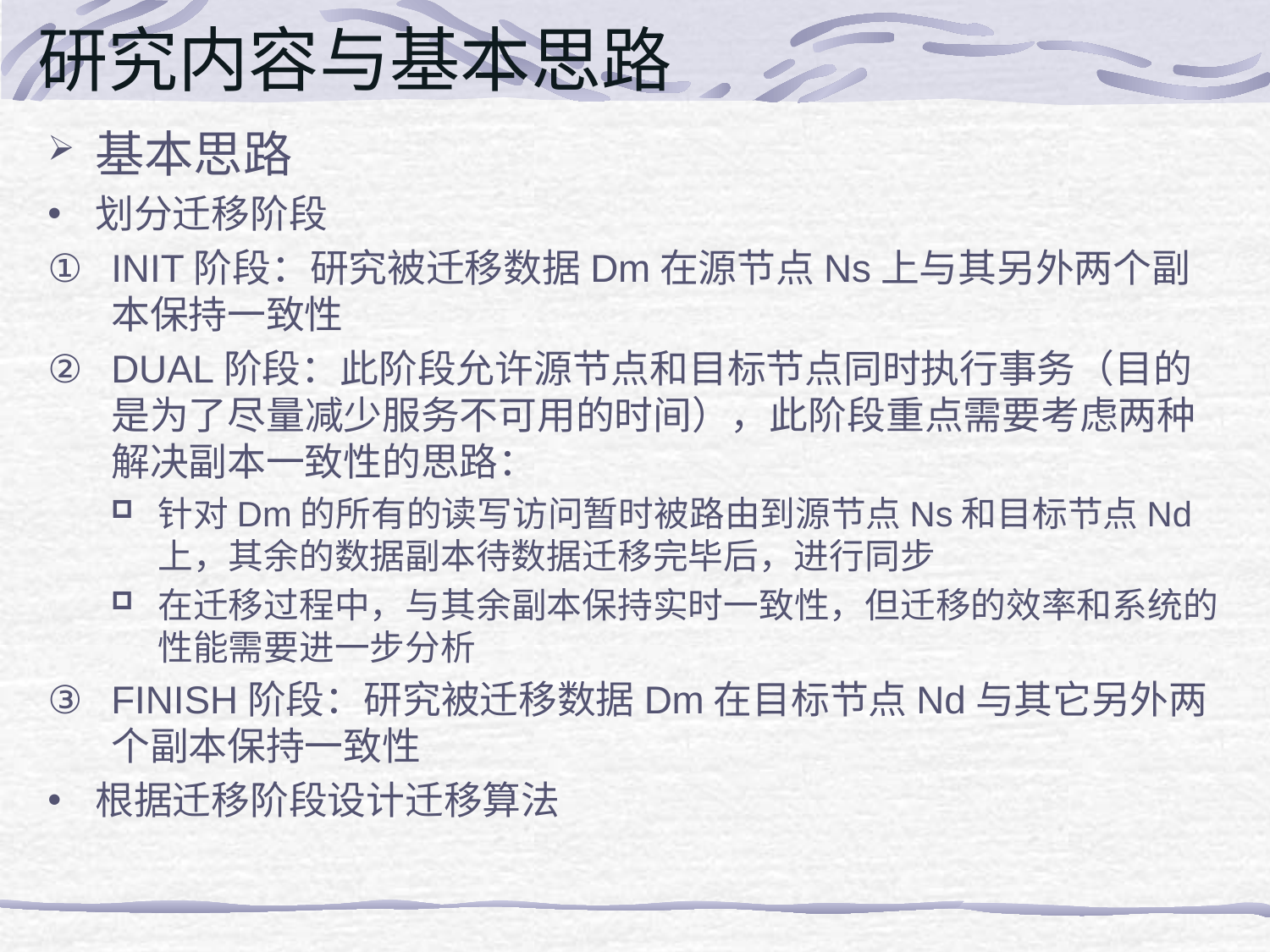

# 研究内容与基本思路
基本思路
划分迁移阶段
INIT阶段：研究被迁移数据Dm在源节点Ns上与其另外两个副本保持一致性
DUAL阶段：此阶段允许源节点和目标节点同时执行事务（目的是为了尽量减少服务不可用的时间），此阶段重点需要考虑两种解决副本一致性的思路：
针对Dm的所有的读写访问暂时被路由到源节点Ns和目标节点Nd上，其余的数据副本待数据迁移完毕后，进行同步
在迁移过程中，与其余副本保持实时一致性，但迁移的效率和系统的性能需要进一步分析
FINISH阶段：研究被迁移数据Dm在目标节点Nd与其它另外两个副本保持一致性
根据迁移阶段设计迁移算法